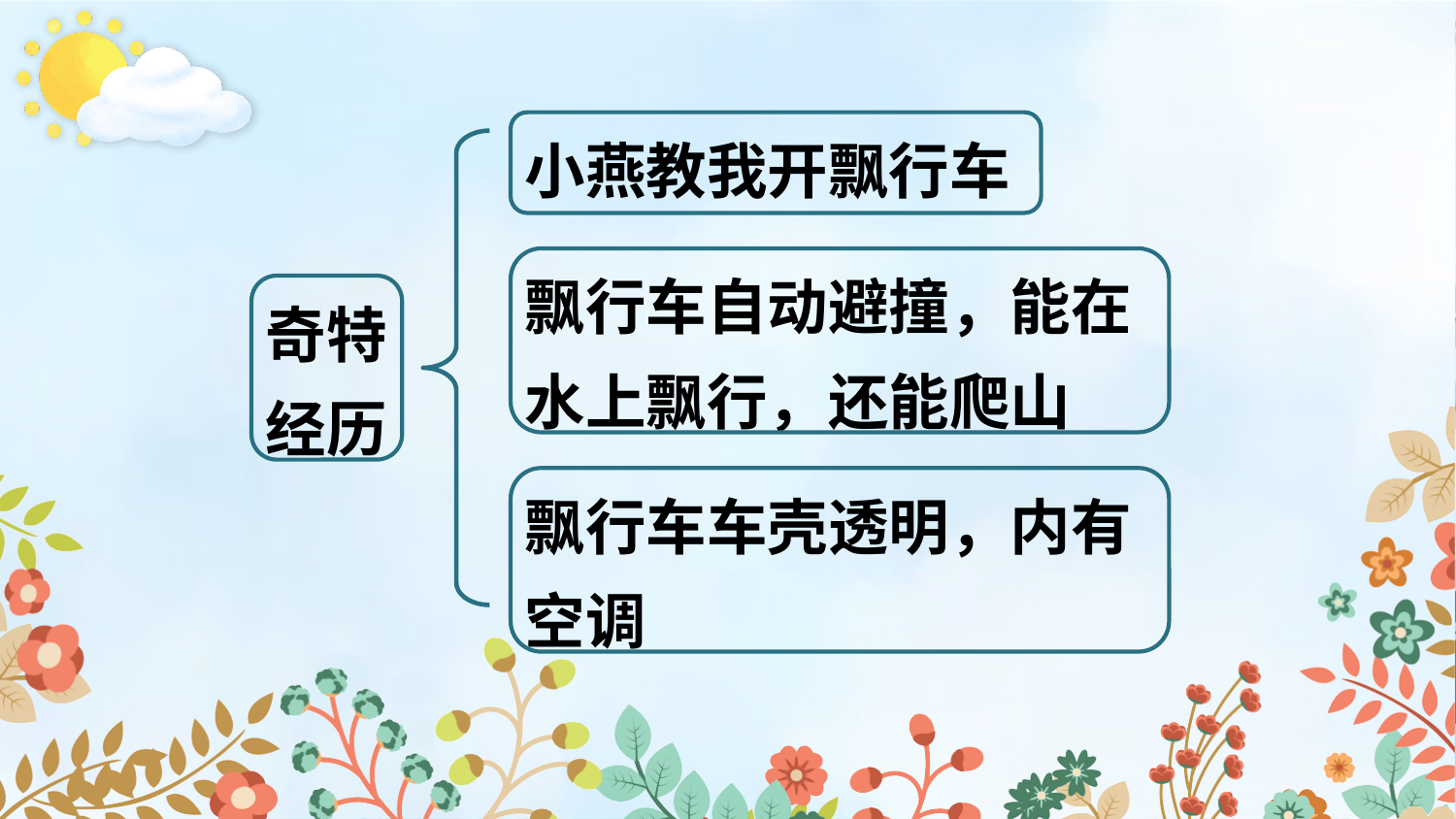

小燕教我开飘行车

飘行车自动避撞，能在水上飘行，还能爬山

奇特经历

飘行车车壳透明，内有空调